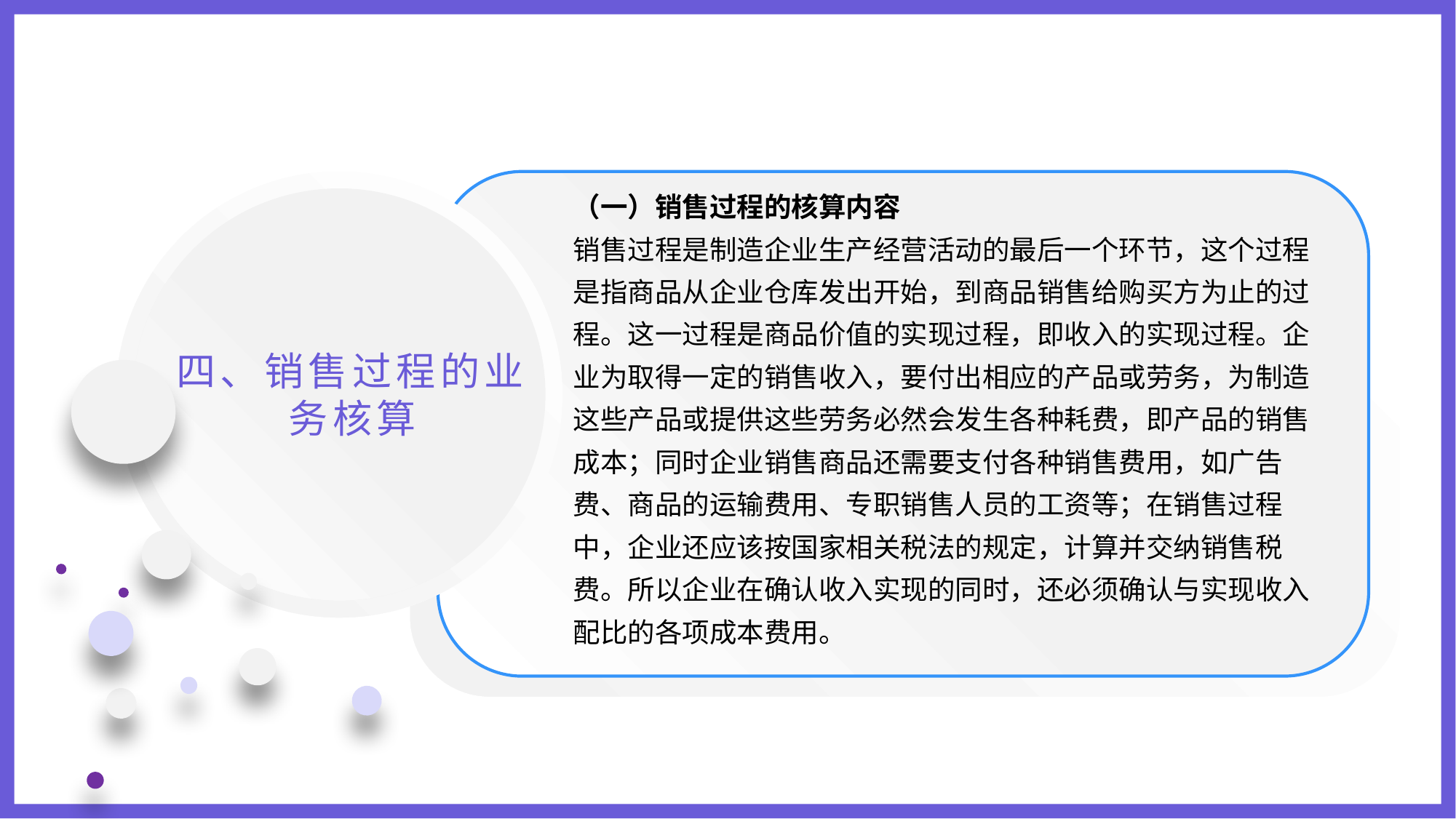

（一）销售过程的核算内容
销售过程是制造企业生产经营活动的最后一个环节，这个过程是指商品从企业仓库发出开始，到商品销售给购买方为止的过程。这一过程是商品价值的实现过程，即收入的实现过程。企业为取得一定的销售收入，要付出相应的产品或劳务，为制造
这些产品或提供这些劳务必然会发生各种耗费，即产品的销售成本；同时企业销售商品还需要支付各种销售费用，如广告费、商品的运输费用、专职销售人员的工资等；在销售过程中，企业还应该按国家相关税法的规定，计算并交纳销售税费。所以企业在确认收入实现的同时，还必须确认与实现收入配比的各项成本费用。

四、销售过程的业务核算